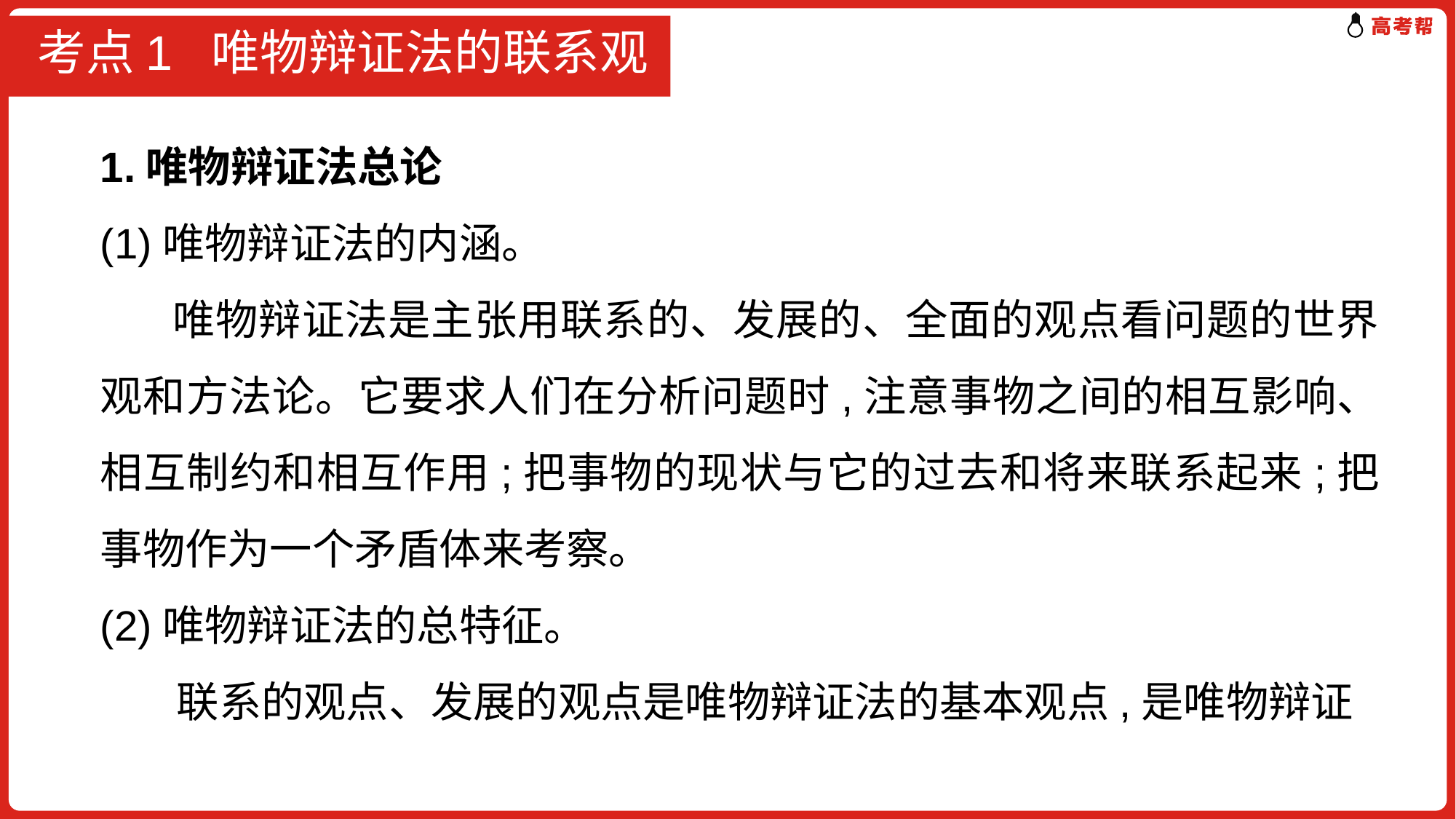

# 考点1  唯物辩证法的联系观
1.唯物辩证法总论
(1)唯物辩证法的内涵。
      唯物辩证法是主张用联系的、发展的、全面的观点看问题的世界观和方法论。它要求人们在分析问题时,注意事物之间的相互影响、相互制约和相互作用;把事物的现状与它的过去和将来联系起来;把事物作为一个矛盾体来考察。
(2)唯物辩证法的总特征。
       联系的观点、发展的观点是唯物辩证法的基本观点,是唯物辩证